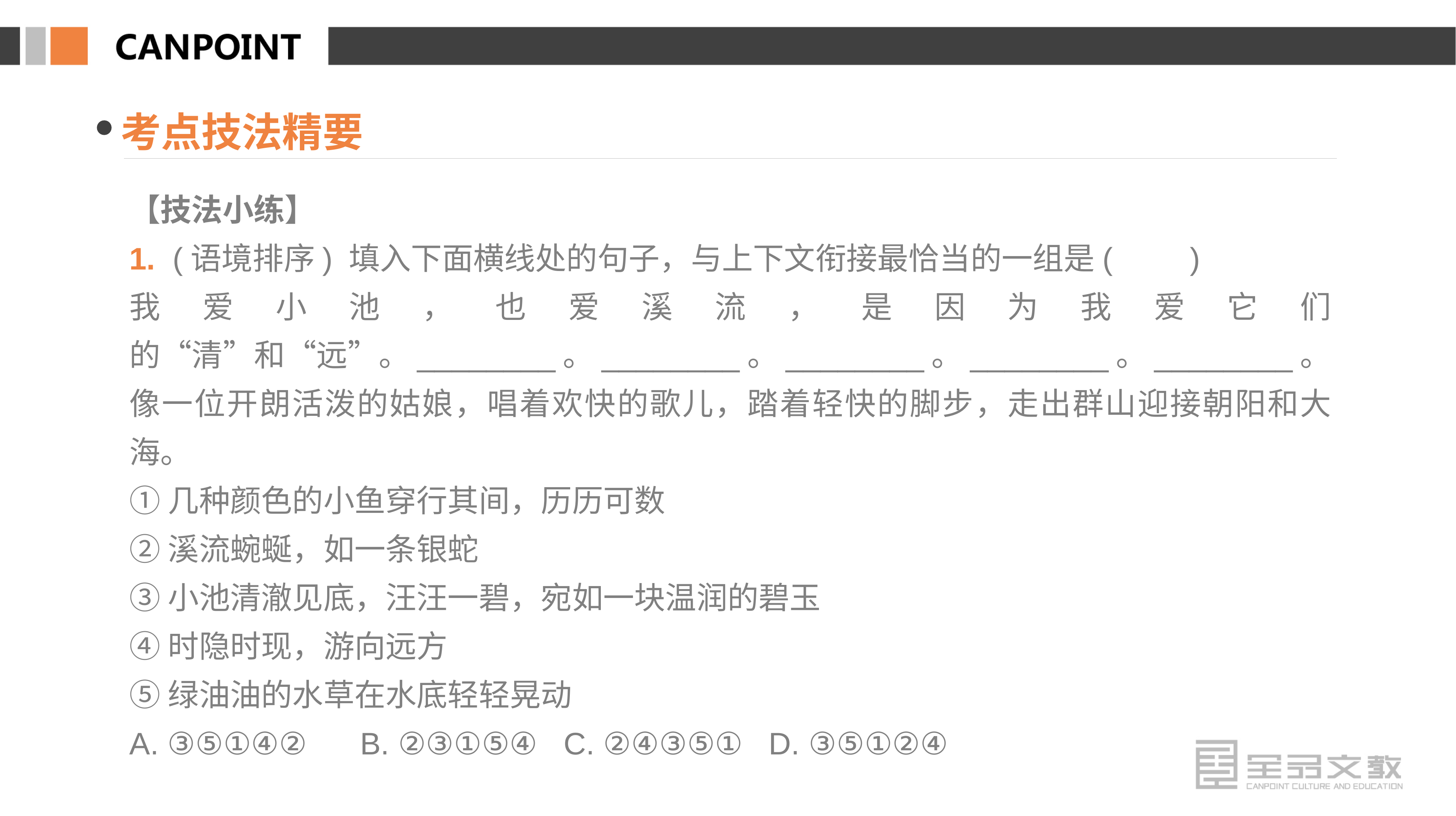

考点技法精要

【技法小练】
1.  (语境排序) 填入下面横线处的句子，与上下文衔接最恰当的一组是(　　)
我爱小池，也爱溪流，是因为我爱它们的“清”和“远”。________。________。________。________。________。像一位开朗活泼的姑娘，唱着欢快的歌儿，踏着轻快的脚步，走出群山迎接朝阳和大海。
①几种颜色的小鱼穿行其间，历历可数
②溪流蜿蜒，如一条银蛇
③小池清澈见底，汪汪一碧，宛如一块温润的碧玉
④时隐时现，游向远方
⑤绿油油的水草在水底轻轻晃动
A. ③⑤①④②　 B. ②③①⑤④   C. ②④③⑤①   D. ③⑤①②④